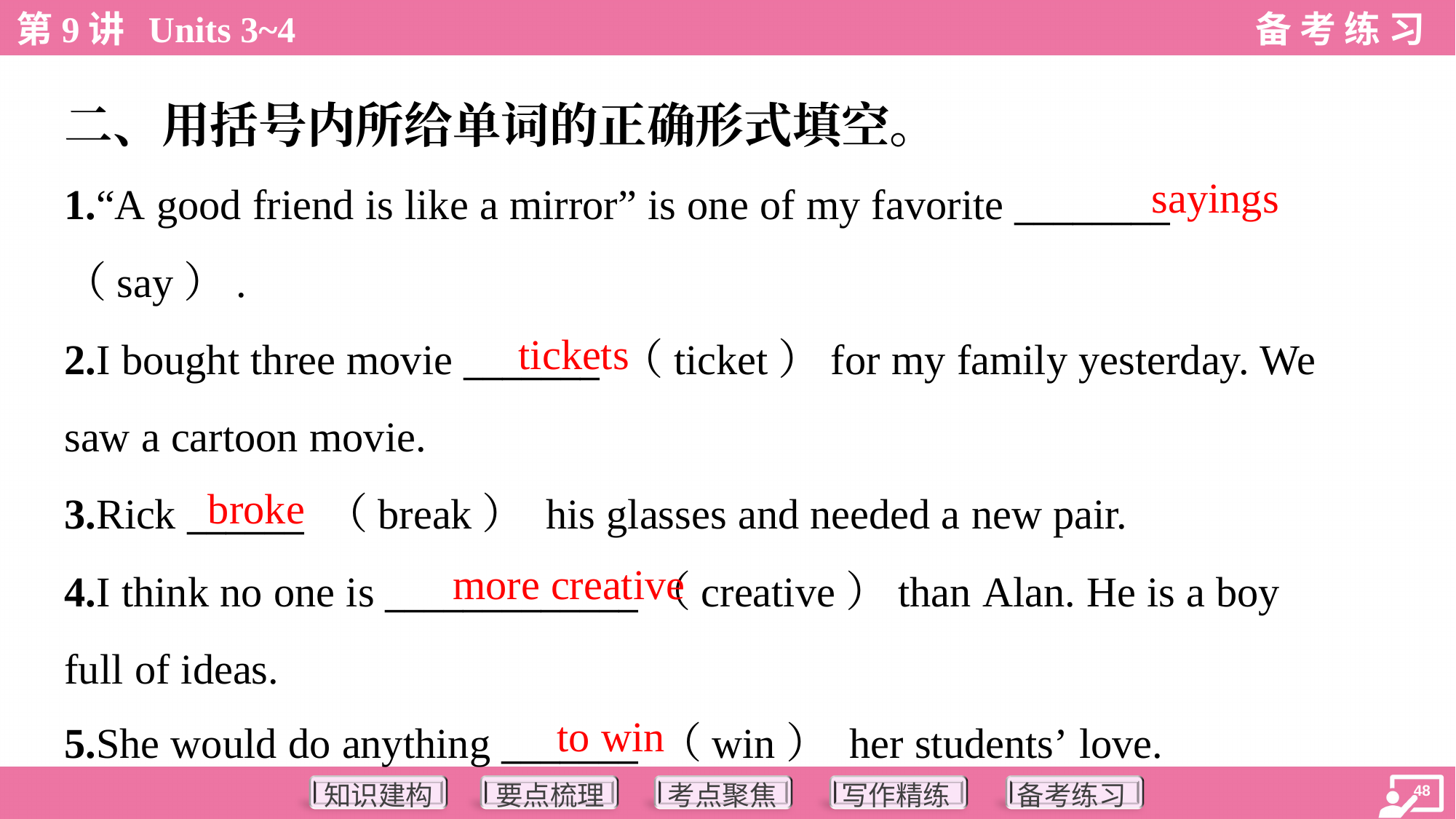

二、用括号内所给单词的正确形式填空。
sayings
1.“A good friend is like a mirror” is one of my favorite ________
（say）.
2.I bought three movie _______ （ticket）for my family yesterday. We
saw a cartoon movie.
3.Rick ______ （break） his glasses and needed a new pair.
4.I think no one is _____________（creative）than Alan. He is a boy
full of ideas.
5.She would do anything _______ （win） her students’ love.
tickets
broke
more creative
to win